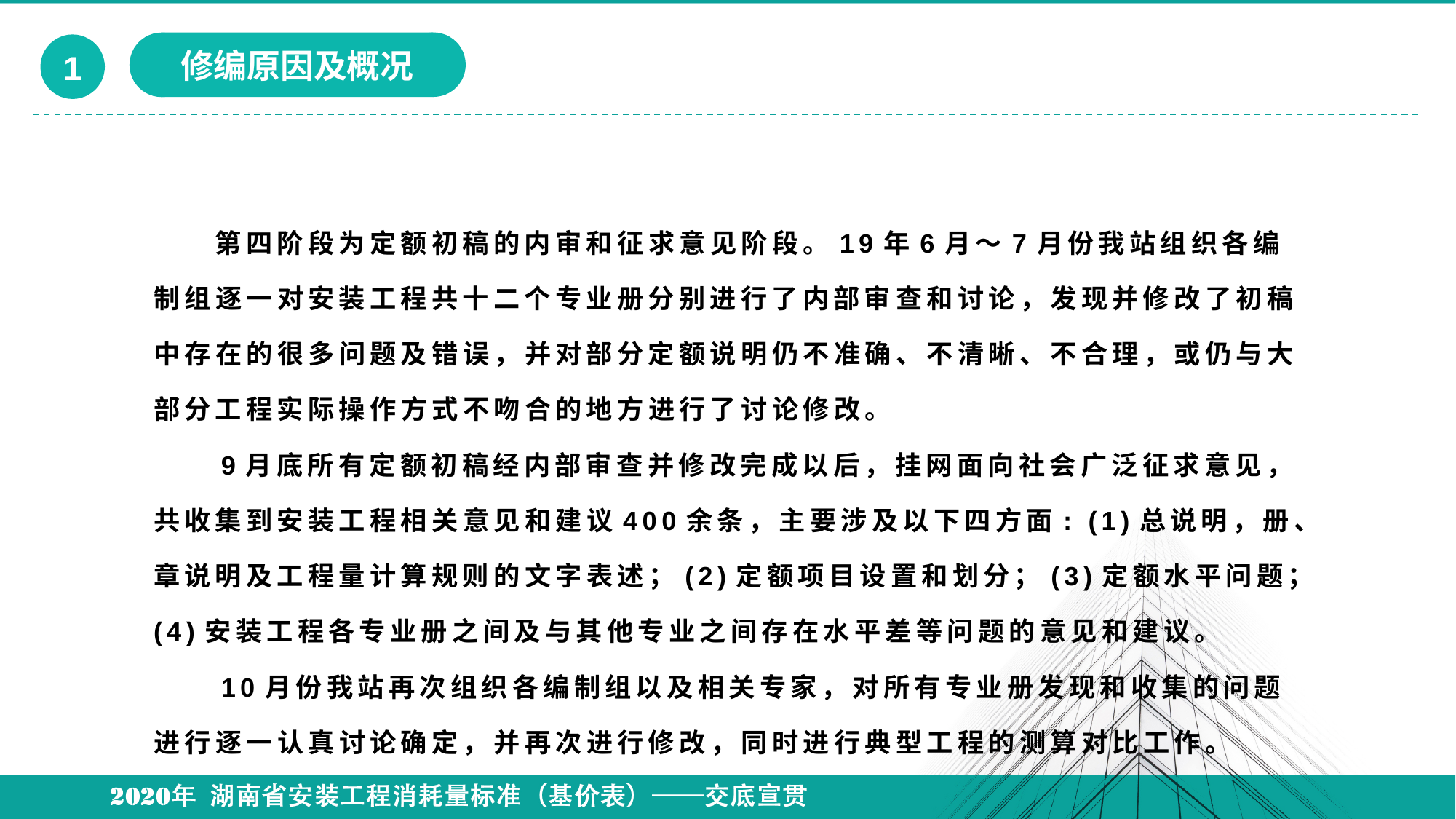

修编原因及概况

1
# 第四阶段为定额初稿的内审和征求意见阶段。19年6月～7月份我站组织各编制组逐一对安装工程共十二个专业册分别进行了内部审查和讨论，发现并修改了初稿中存在的很多问题及错误，并对部分定额说明仍不准确、不清晰、不合理，或仍与大部分工程实际操作方式不吻合的地方进行了讨论修改。 　　9月底所有定额初稿经内部审查并修改完成以后，挂网面向社会广泛征求意见，共收集到安装工程相关意见和建议400余条，主要涉及以下四方面: (1)总说明，册、章说明及工程量计算规则的文字表述；(2)定额项目设置和划分；(3)定额水平问题；(4)安装工程各专业册之间及与其他专业之间存在水平差等问题的意见和建议。 　　10月份我站再次组织各编制组以及相关专家，对所有专业册发现和收集的问题进行逐一认真讨论确定，并再次进行修改，同时进行典型工程的测算对比工作。